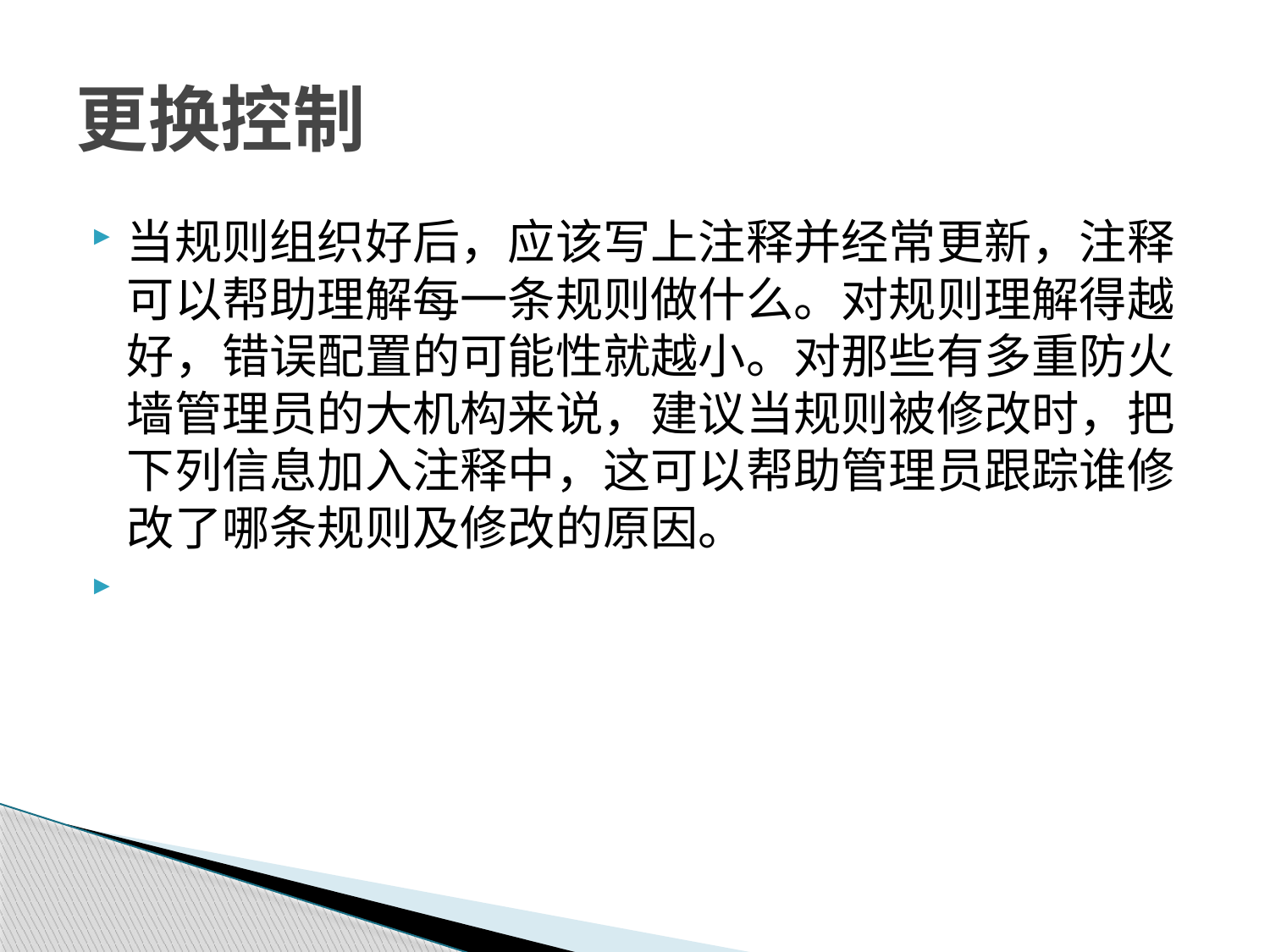

# 更换控制
当规则组织好后，应该写上注释并经常更新，注释可以帮助理解每一条规则做什么。对规则理解得越好，错误配置的可能性就越小。对那些有多重防火墙管理员的大机构来说，建议当规则被修改时，把下列信息加入注释中，这可以帮助管理员跟踪谁修改了哪条规则及修改的原因。